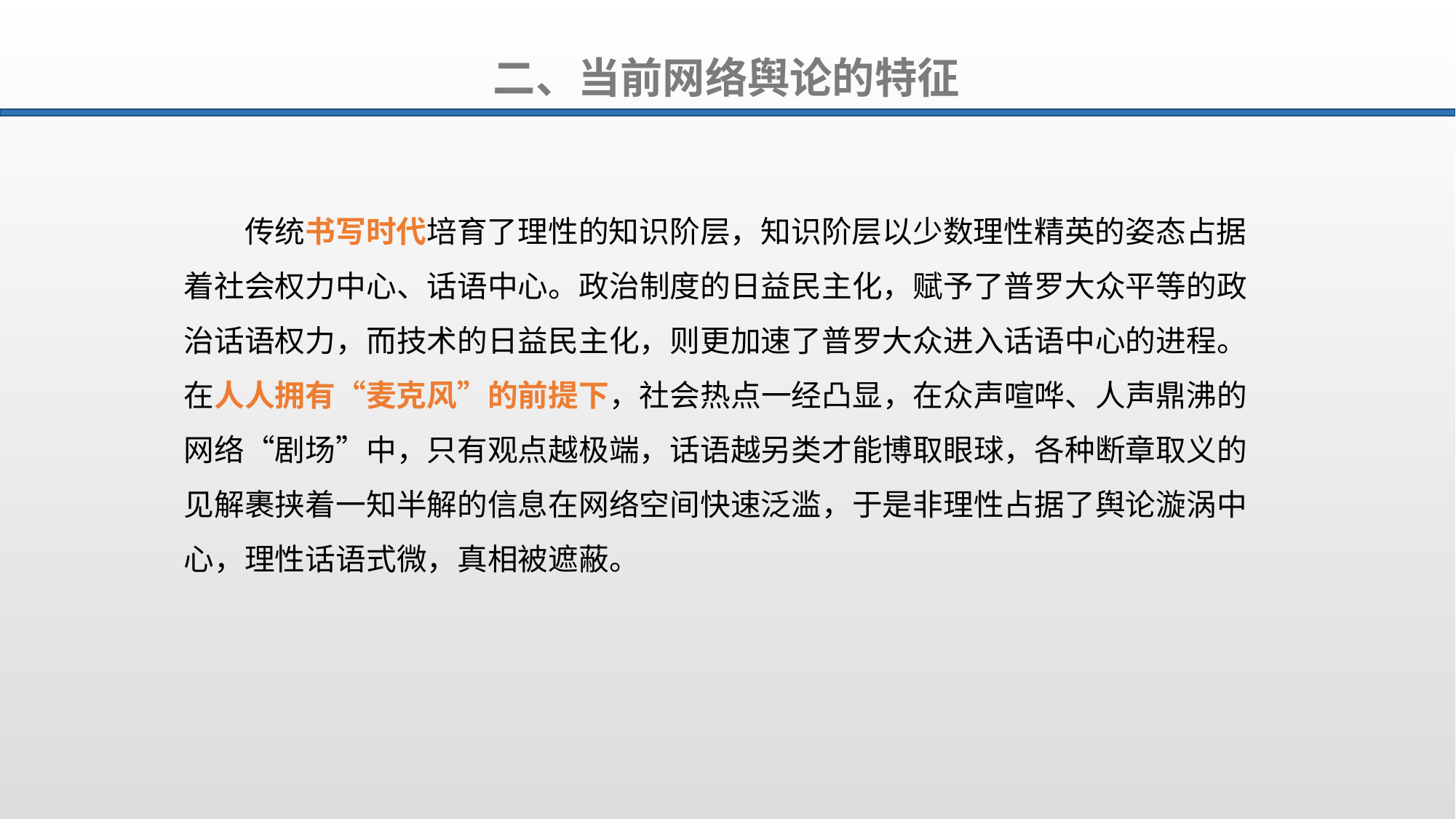

二、当前网络舆论的特征

传统书写时代培育了理性的知识阶层，知识阶层以少数理性精英的姿态占据着社会权力中心、话语中心。政治制度的日益民主化，赋予了普罗大众平等的政治话语权力，而技术的日益民主化，则更加速了普罗大众进入话语中心的进程。在人人拥有“麦克风”的前提下，社会热点一经凸显，在众声喧哗、人声鼎沸的网络“剧场”中，只有观点越极端，话语越另类才能博取眼球，各种断章取义的见解裹挟着一知半解的信息在网络空间快速泛滥，于是非理性占据了舆论漩涡中心，理性话语式微，真相被遮蔽。